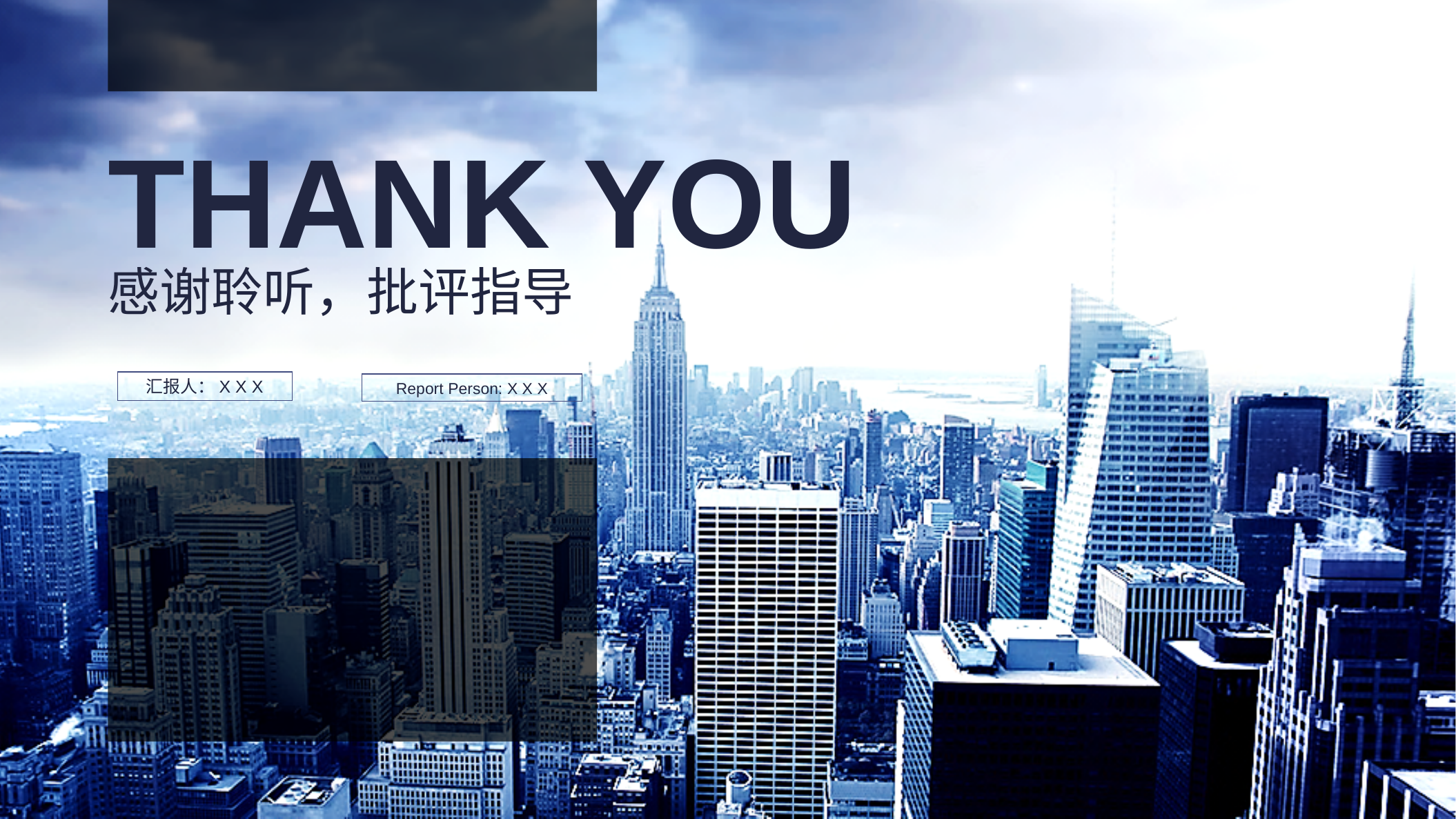

Thank you
感谢聆听，批评指导
汇报人：X X X
Report Person: X X X